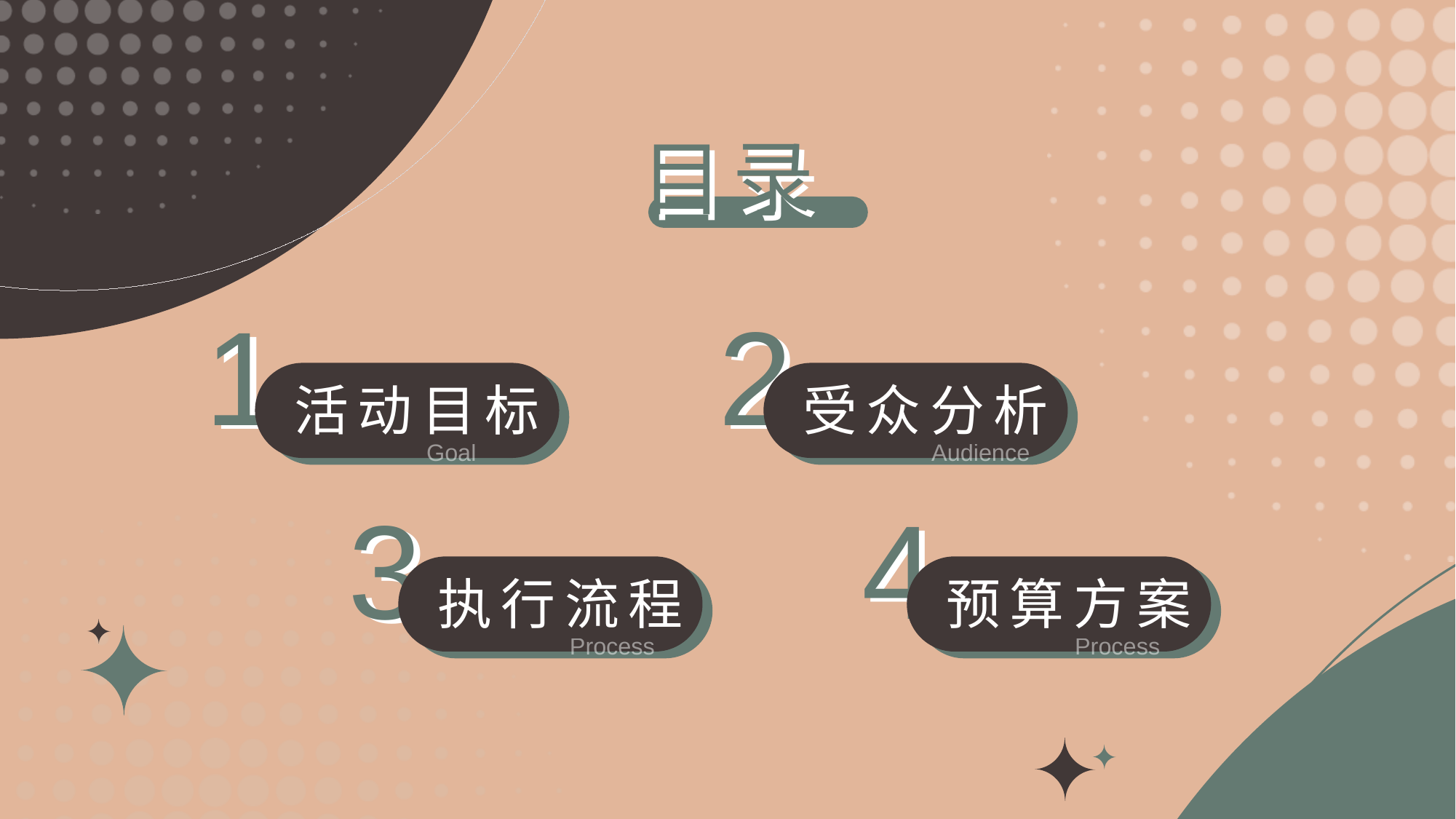

活动目标
受众分析
Goal
Audience
执行流程
预算方案
Process
Process